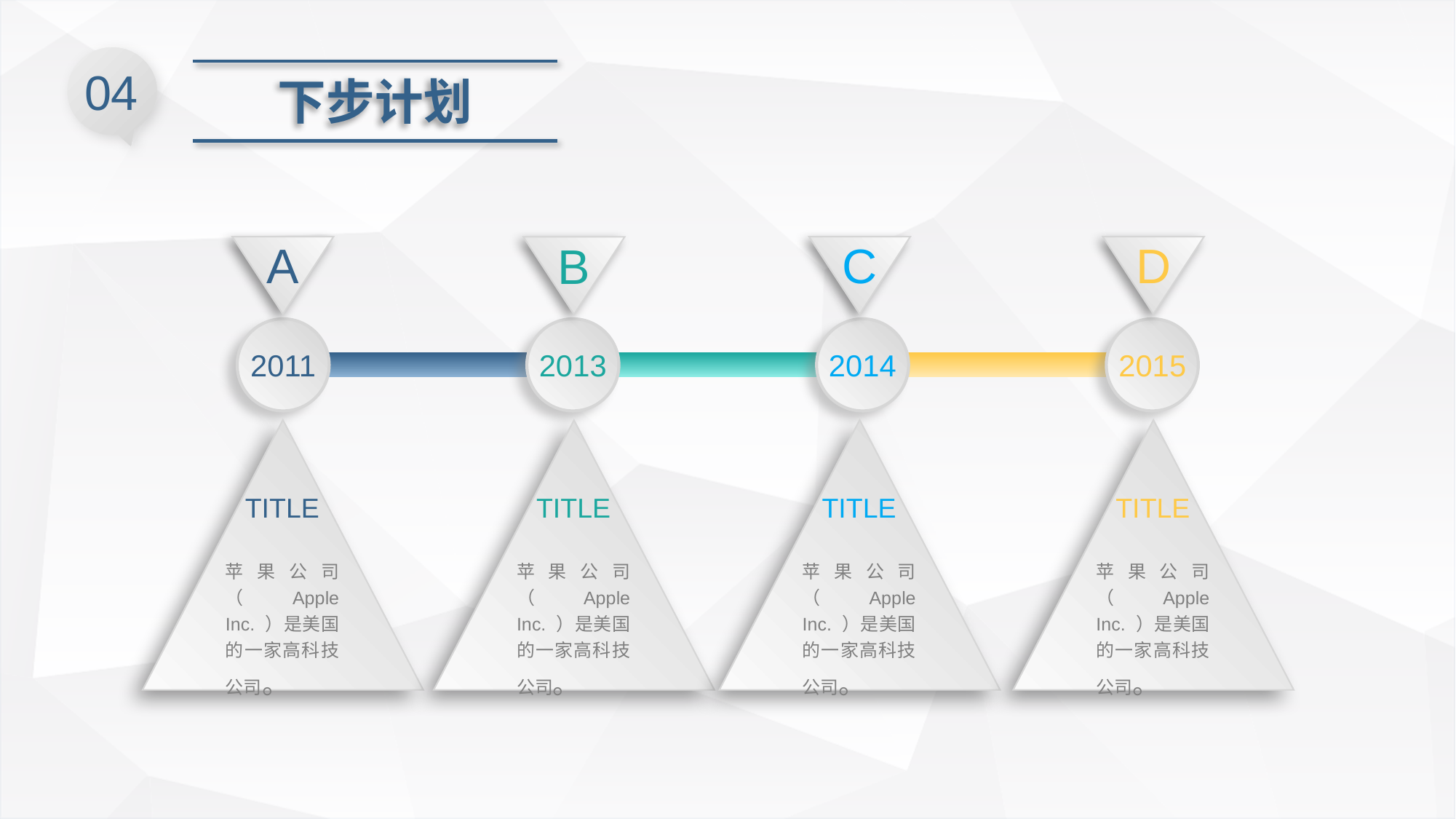

04
下步计划

A

C

D

B

2011

2013

2014

2015

TITLE

苹果公司（Apple Inc. ）是美国的一家高科技公司。

TITLE

苹果公司（Apple Inc. ）是美国的一家高科技公司。

TITLE

苹果公司（Apple Inc. ）是美国的一家高科技公司。

TITLE

苹果公司（Apple Inc. ）是美国的一家高科技公司。